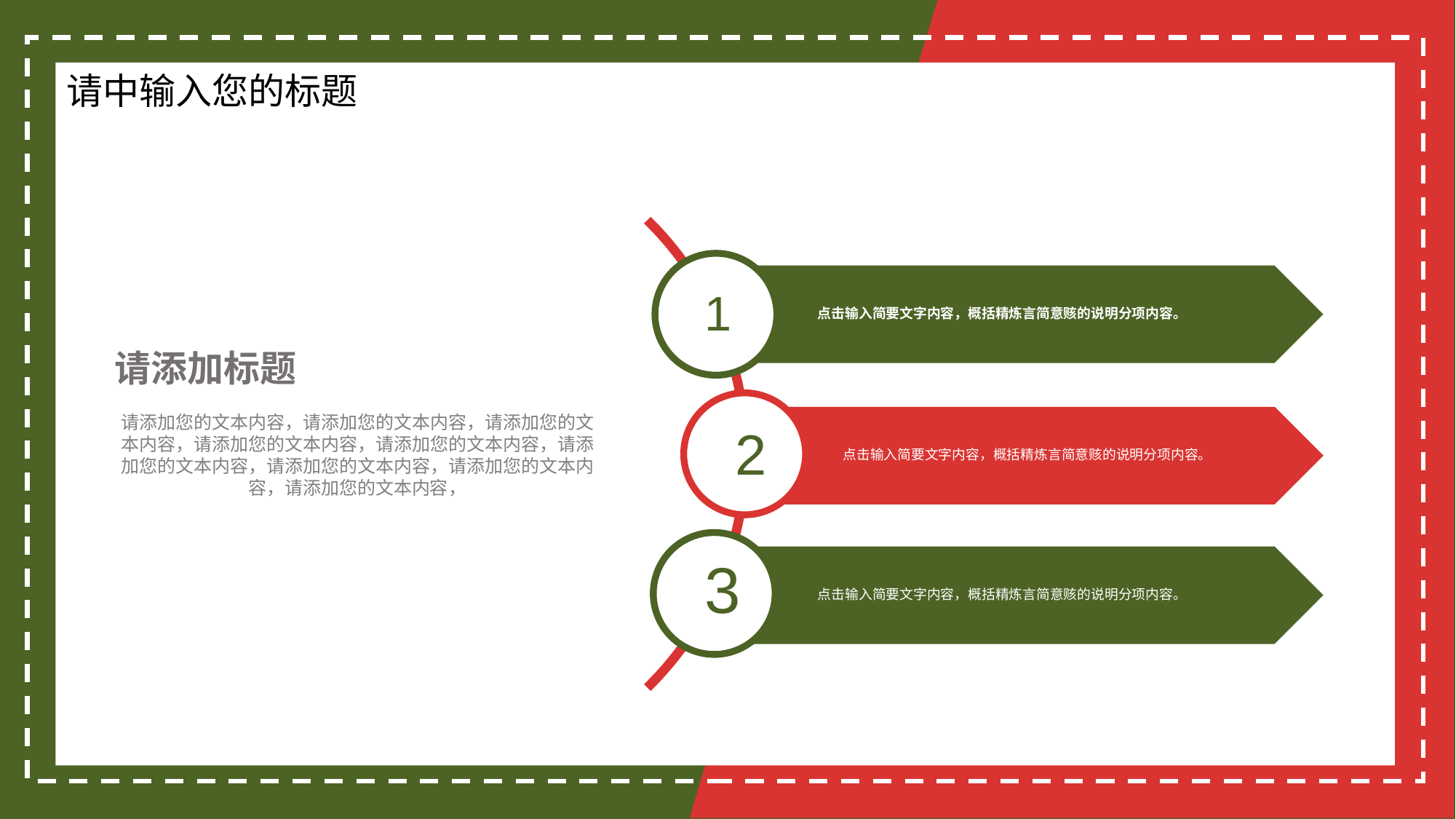

请中输入您的标题
点击输入简要文字内容，概括精炼言简意赅的说明分项内容。
点击输入简要文字内容，概括精炼言简意赅的说明分项内容。
点击输入简要文字内容，概括精炼言简意赅的说明分项内容。
1
请添加标题

请添加您的文本内容，请添加您的文本内容，请添加您的文本内容，请添加您的文本内容，请添加您的文本内容，请添加您的文本内容，请添加您的文本内容，请添加您的文本内容，请添加您的文本内容，

2
3